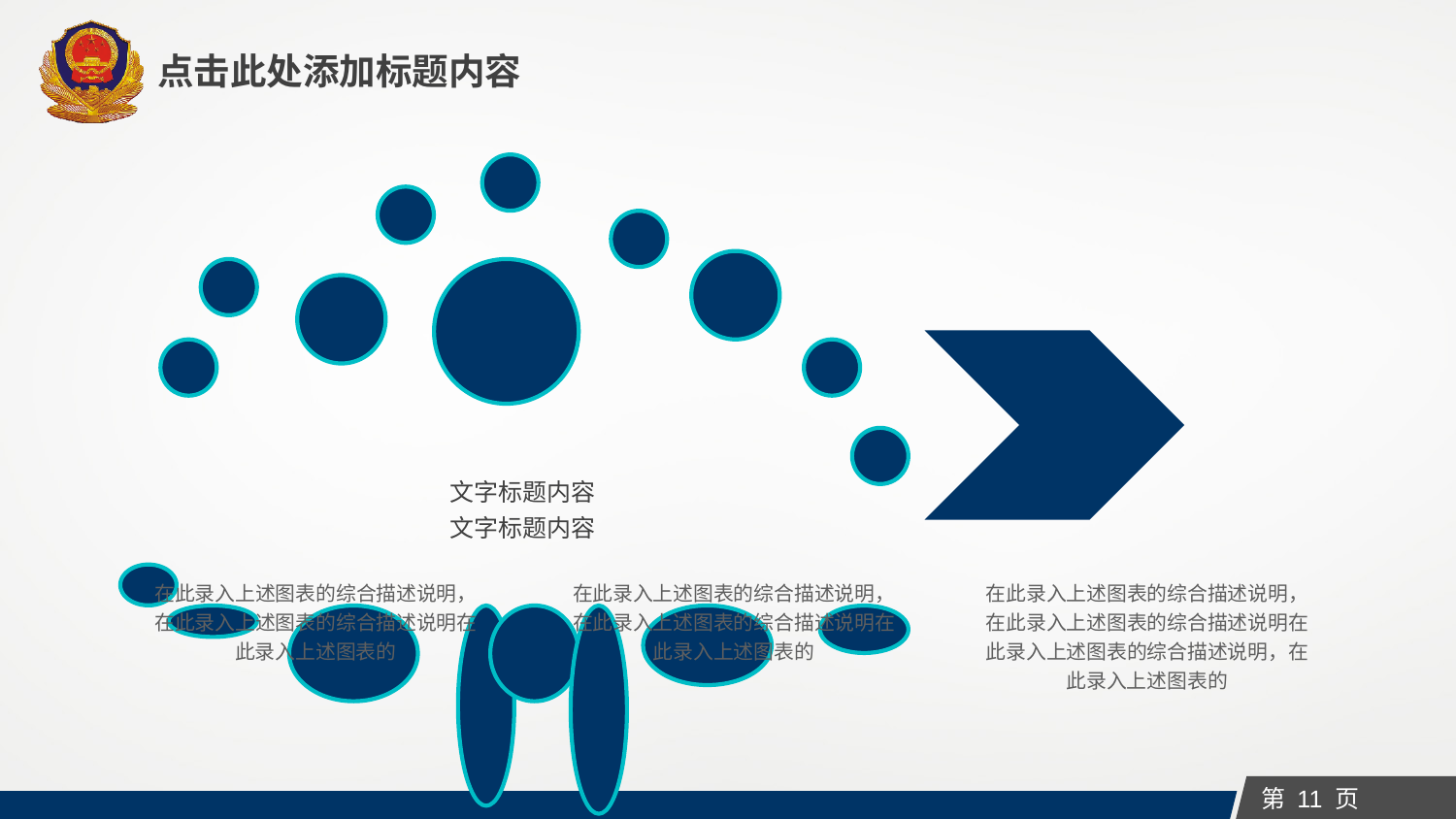

点击此处添加标题内容
文字标题内容
文字标题内容
文字标题内容文
字标题内容文字
标题内容
在此录入上述图表的综合描述说明，在此录入上述图表的综合描述说明在此录入上述图表的
在此录入上述图表的综合描述说明，在此录入上述图表的综合描述说明在此录入上述图表的
在此录入上述图表的综合描述说明，在此录入上述图表的综合描述说明在此录入上述图表的综合描述说明，在此录入上述图表的